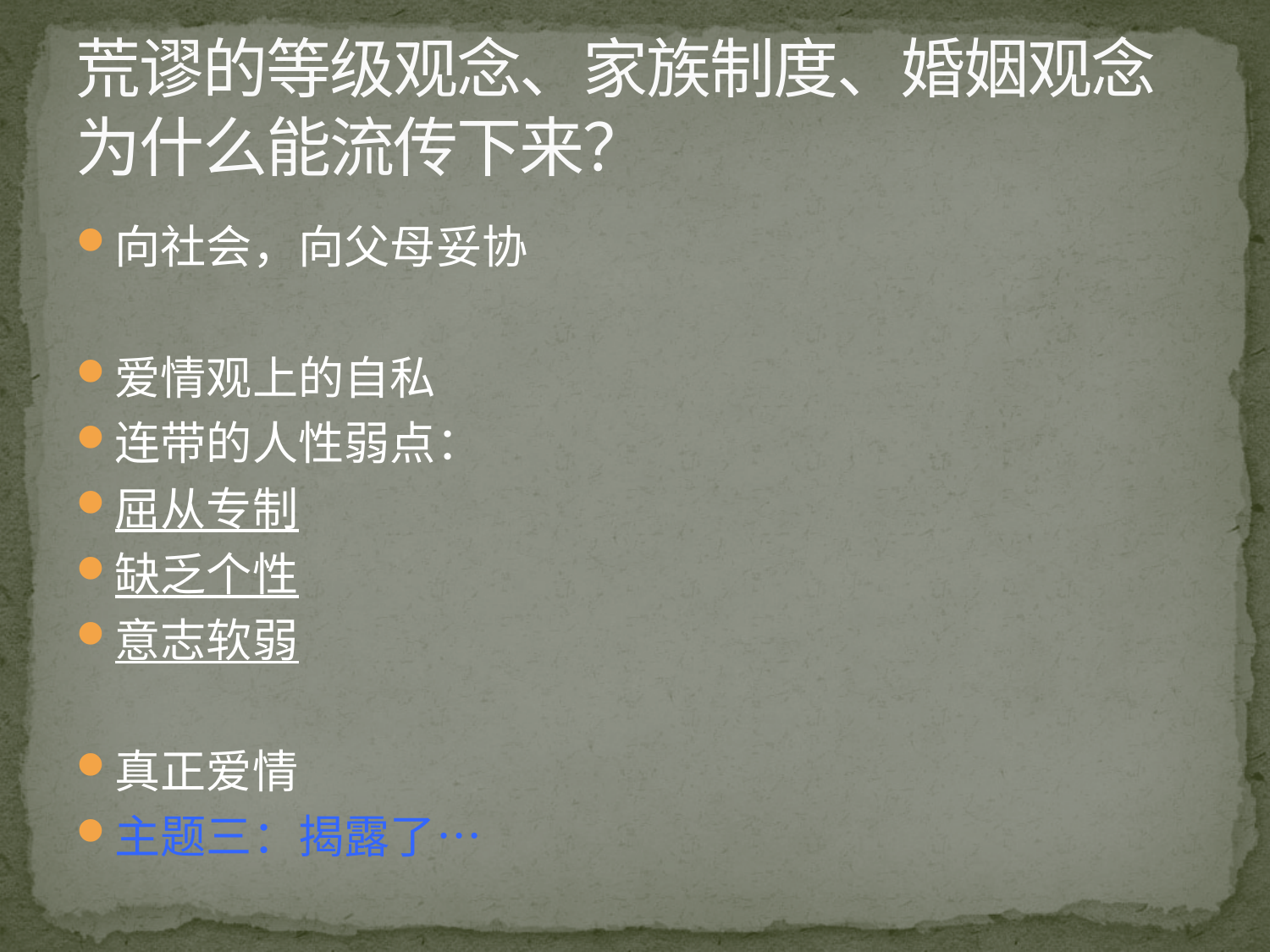

# 荒谬的等级观念、家族制度、婚姻观念为什么能流传下来？
向社会，向父母妥协

爱情观上的自私
连带的人性弱点：
屈从专制
缺乏个性
意志软弱

真正爱情
主题三：揭露了…